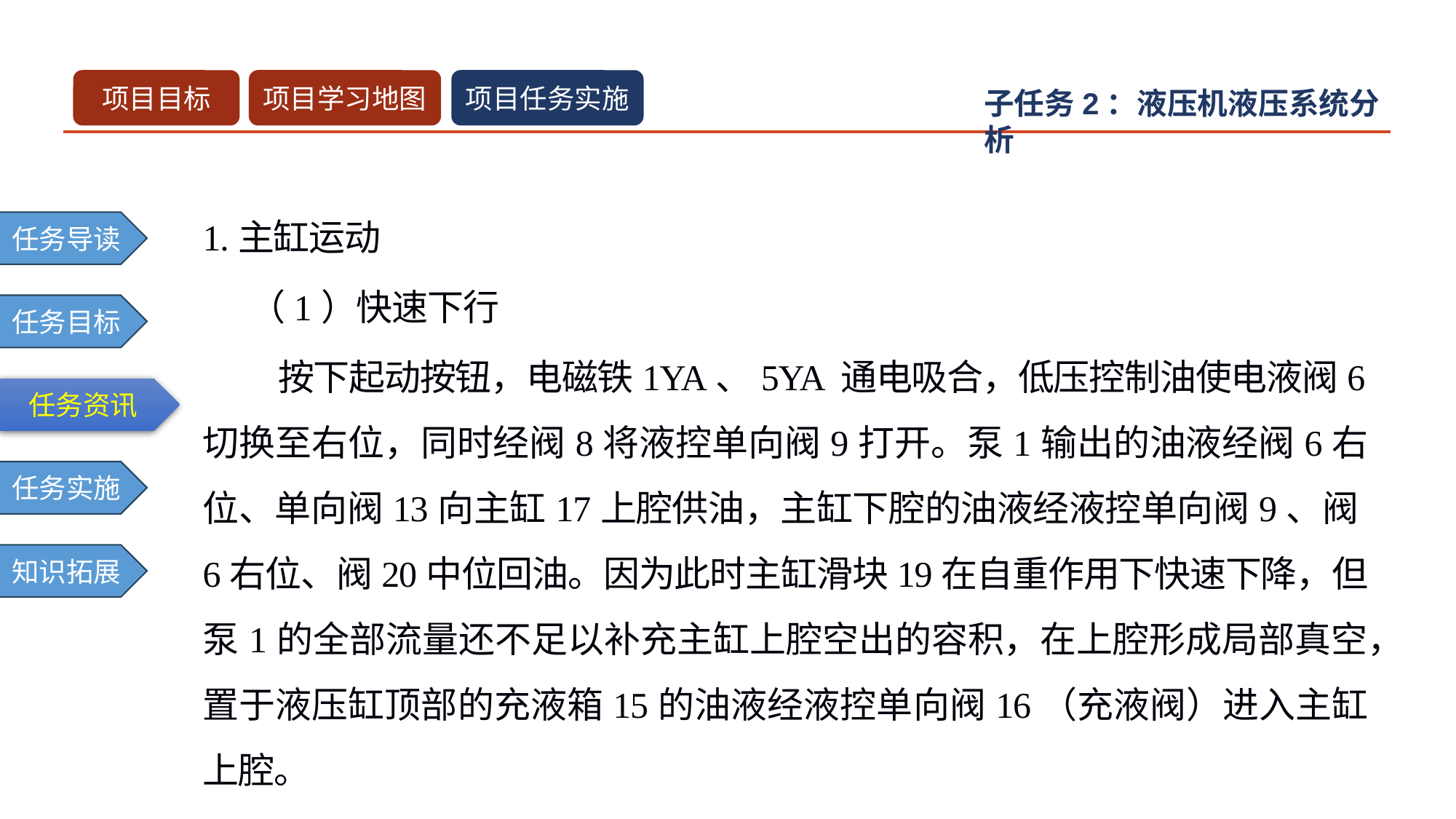

1.主缸运动
     （1）快速下行
         按下起动按钮，电磁铁1YA、5YA 通电吸合，低压控制油使电液阀6切换至右位，同时经阀8将液控单向阀9打开。泵1输出的油液经阀6右位、单向阀13向主缸17上腔供油，主缸下腔的油液经液控单向阀9、阀6右位、阀20中位回油。因为此时主缸滑块19在自重作用下快速下降，但泵1的全部流量还不足以补充主缸上腔空出的容积，在上腔形成局部真空，置于液压缸顶部的充液箱15的油液经液控单向阀16（充液阀）进入主缸上腔。